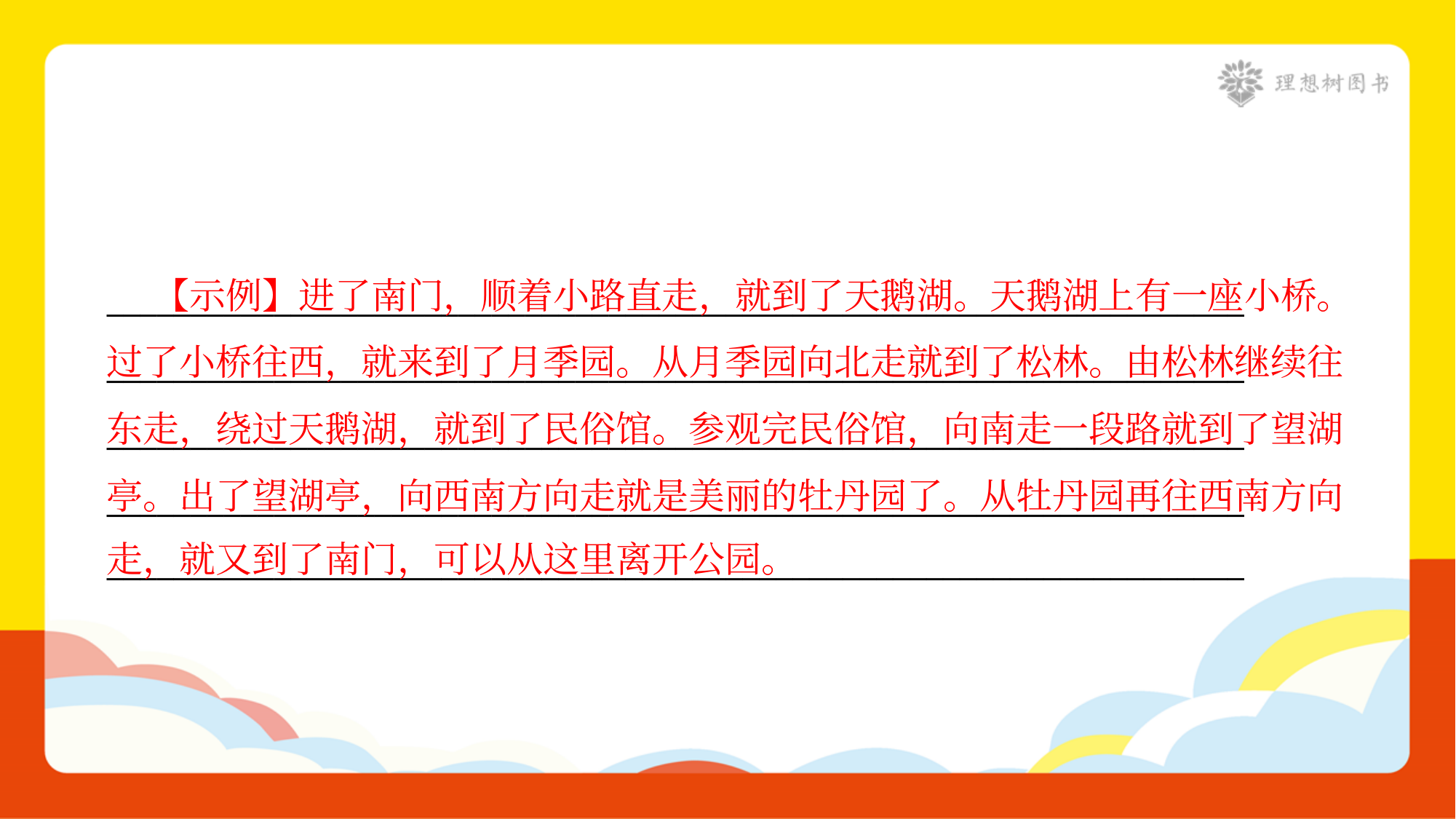

【示例】进了南门，顺着小路直走，就到了天鹅湖。天鹅湖上有一座小桥。
过了小桥往西，就来到了月季园。从月季园向北走就到了松林。由松林继续往
东走，绕过天鹅湖，就到了民俗馆。参观完民俗馆，向南走一段路就到了望湖
亭。出了望湖亭，向西南方向走就是美丽的牡丹园了。从牡丹园再往西南方向
走，就又到了南门，可以从这里离开公园。
____________________________________________________________________
____________________________________________________________________
____________________________________________________________________
____________________________________________________________________
____________________________________________________________________